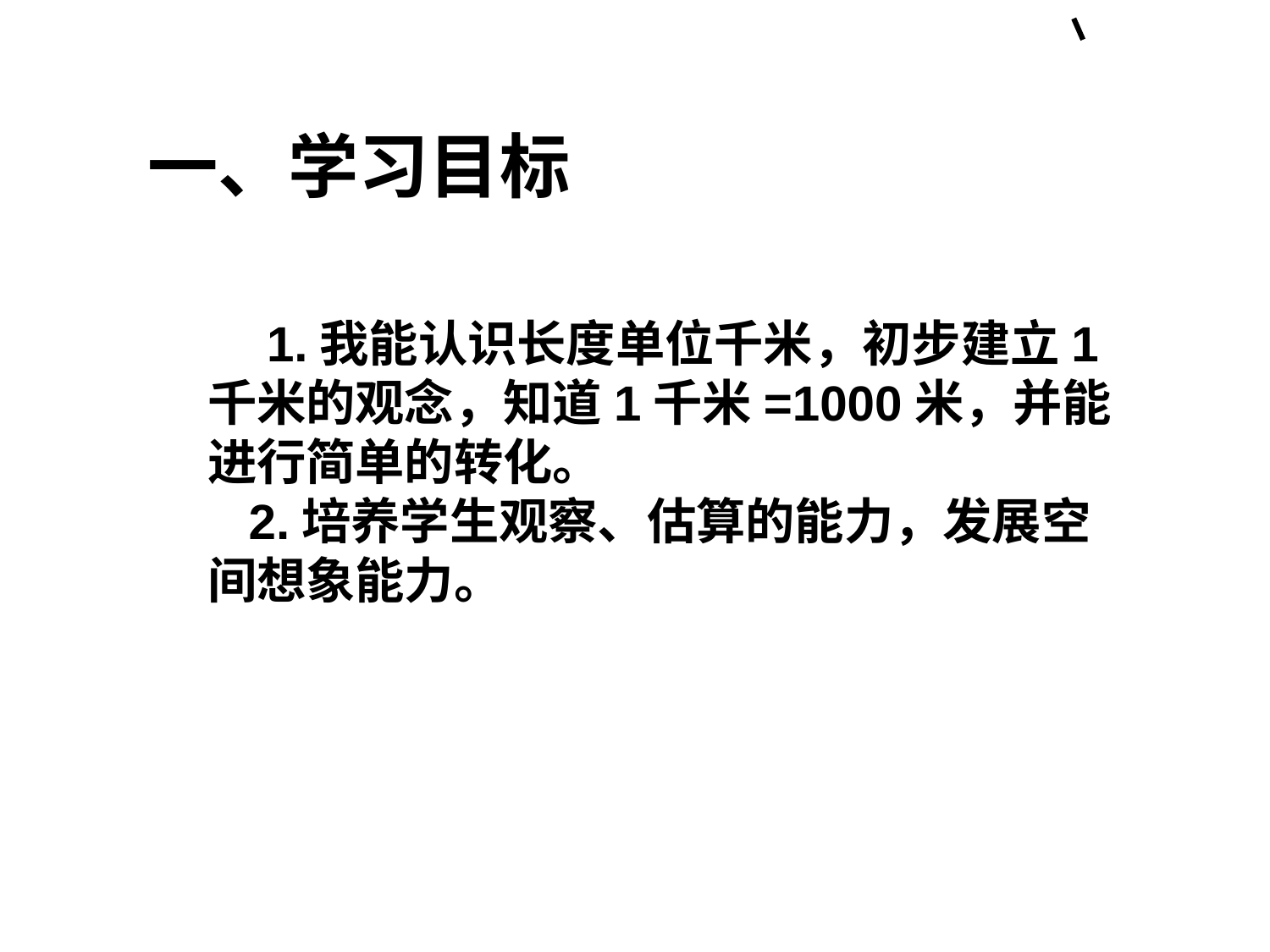

一、学习目标

    1.我能认识长度单位千米，初步建立1千米的观念，知道1千米=1000米，并能进行简单的转化。
   2.培养学生观察、估算的能力，发展空间想象能力。